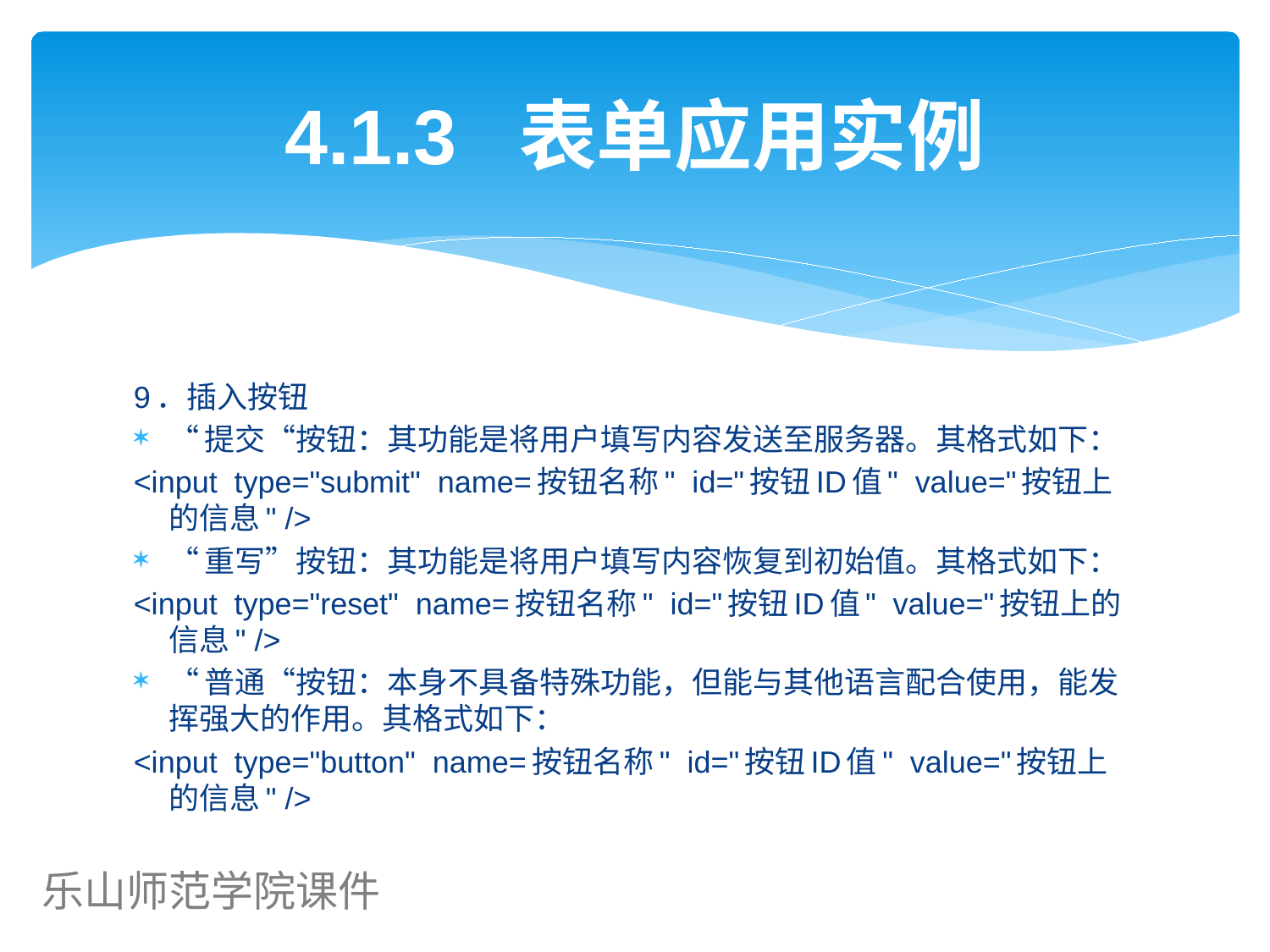

# 4.1.3  表单应用实例
9．插入按钮
“提交“按钮：其功能是将用户填写内容发送至服务器。其格式如下：
<input  type="submit"  name=按钮名称"  id="按钮ID值"  value="按钮上的信息" />
“重写”按钮：其功能是将用户填写内容恢复到初始值。其格式如下：
<input  type="reset"  name=按钮名称"  id="按钮ID值"  value="按钮上的信息" />
“普通“按钮：本身不具备特殊功能，但能与其他语言配合使用，能发挥强大的作用。其格式如下：
<input  type="button"  name=按钮名称"  id="按钮ID值"  value="按钮上的信息" />